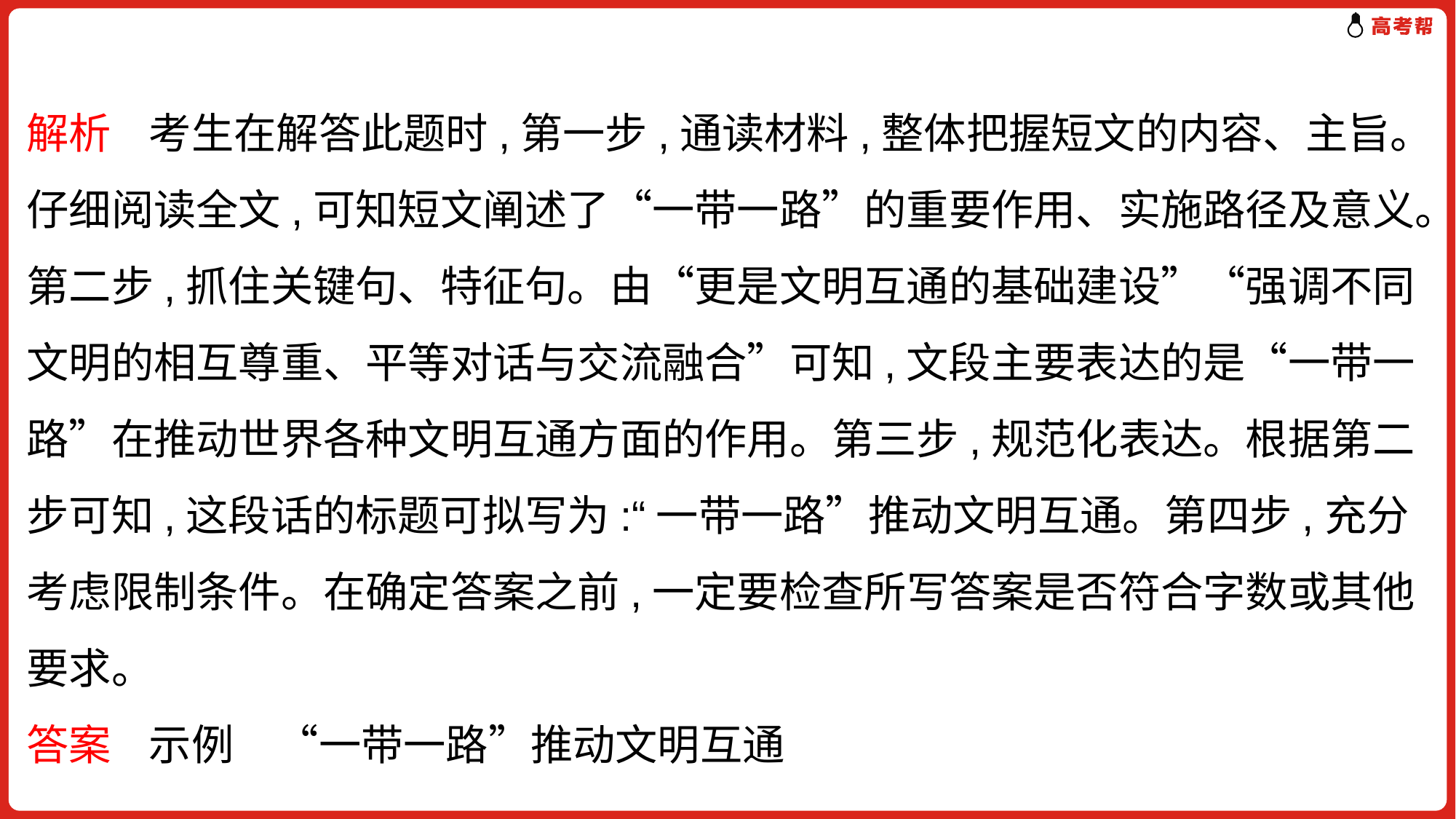

解析    考生在解答此题时,第一步,通读材料,整体把握短文的内容、主旨。仔细阅读全文,可知短文阐述了“一带一路”的重要作用、实施路径及意义。第二步,抓住关键句、特征句。由“更是文明互通的基础建设”“强调不同文明的相互尊重、平等对话与交流融合”可知,文段主要表达的是“一带一路”在推动世界各种文明互通方面的作用。第三步,规范化表达。根据第二步可知,这段话的标题可拟写为:“一带一路”推动文明互通。第四步,充分考虑限制条件。在确定答案之前,一定要检查所写答案是否符合字数或其他要求。
答案    示例　“一带一路”推动文明互通